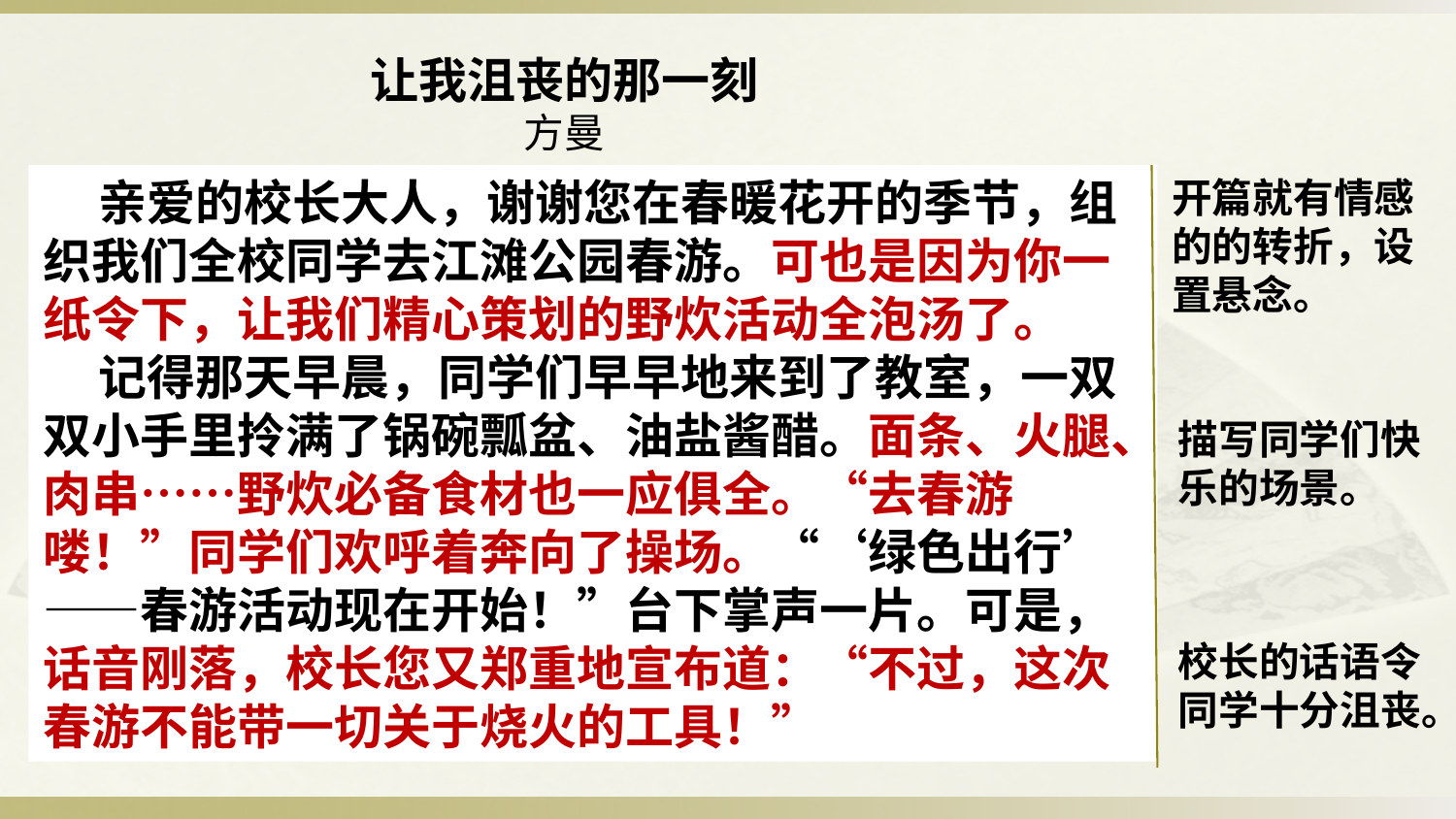

让我沮丧的那一刻
方曼
    亲爱的校长大人，谢谢您在春暖花开的季节，组织我们全校同学去江滩公园春游。可也是因为你一纸令下，让我们精心策划的野炊活动全泡汤了。
    记得那天早晨，同学们早早地来到了教室，一双双小手里拎满了锅碗瓢盆、油盐酱醋。面条、火腿、肉串……野炊必备食材也一应俱全。“去春游喽！”同学们欢呼着奔向了操场。“‘绿色出行’——春游活动现在开始！”台下掌声一片。可是，话音刚落，校长您又郑重地宣布道：“不过，这次春游不能带一切关于烧火的工具！”
开篇就有情感的的转折，设置悬念。
描写同学们快乐的场景。
校长的话语令同学十分沮丧。